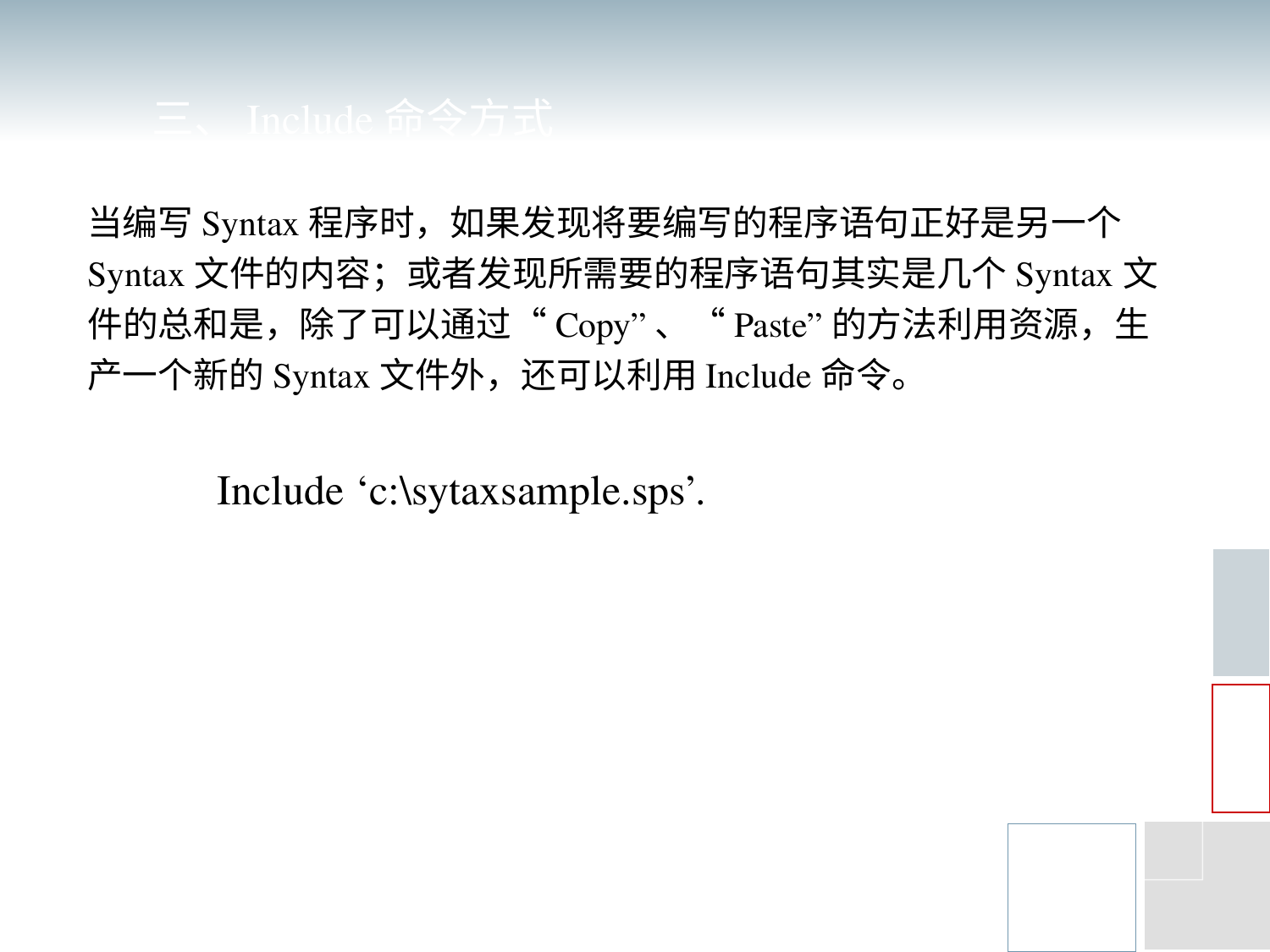

三、Include命令方式
当编写Syntax程序时，如果发现将要编写的程序语句正好是另一个Syntax文件的内容；或者发现所需要的程序语句其实是几个Syntax文件的总和是，除了可以通过“Copy”、“Paste”的方法利用资源，生产一个新的Syntax文件外，还可以利用Include命令。
Include ‘c:\sytaxsample.sps’.